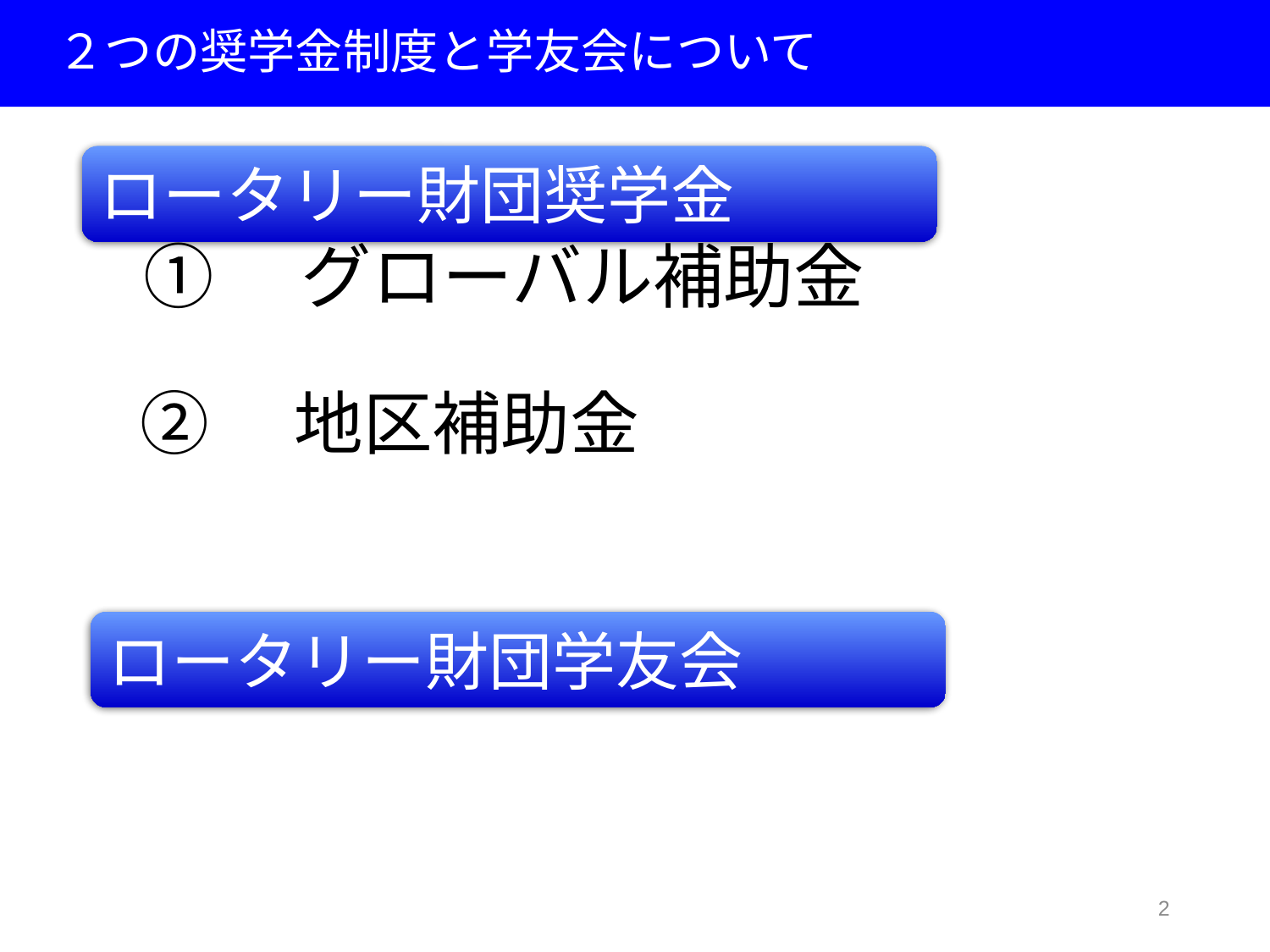

２つの奨学金制度と学友会について
ロータリー財団奨学金
# ①　グローバル補助金
②　地区補助金
ロータリー財団学友会
2